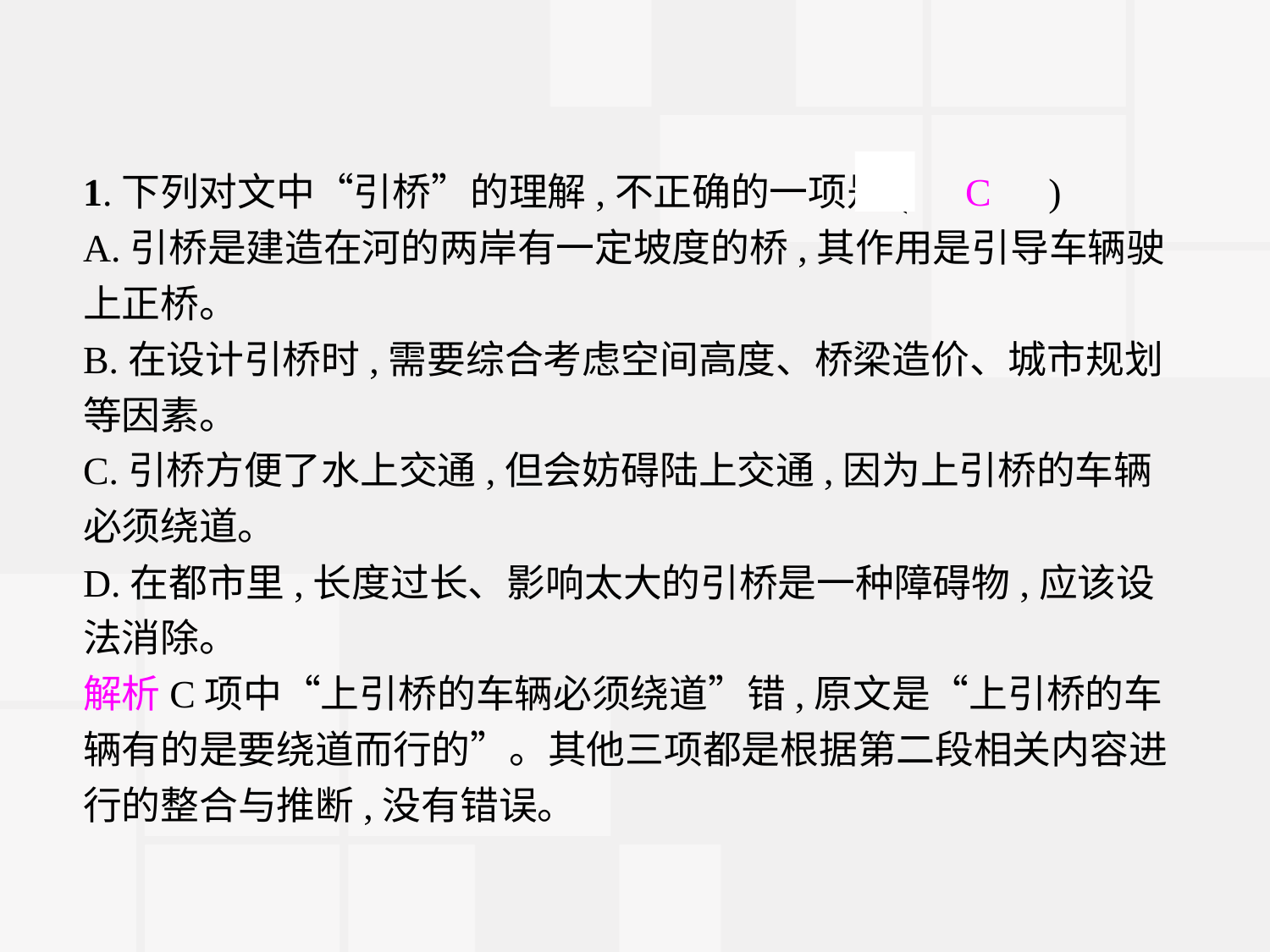

1.下列对文中“引桥”的理解,不正确的一项是(　C　)
A.引桥是建造在河的两岸有一定坡度的桥,其作用是引导车辆驶上正桥。
B.在设计引桥时,需要综合考虑空间高度、桥梁造价、城市规划等因素。
C.引桥方便了水上交通,但会妨碍陆上交通,因为上引桥的车辆必须绕道。
D.在都市里,长度过长、影响太大的引桥是一种障碍物,应该设法消除。
解析C项中“上引桥的车辆必须绕道”错,原文是“上引桥的车辆有的是要绕道而行的”。其他三项都是根据第二段相关内容进行的整合与推断,没有错误。